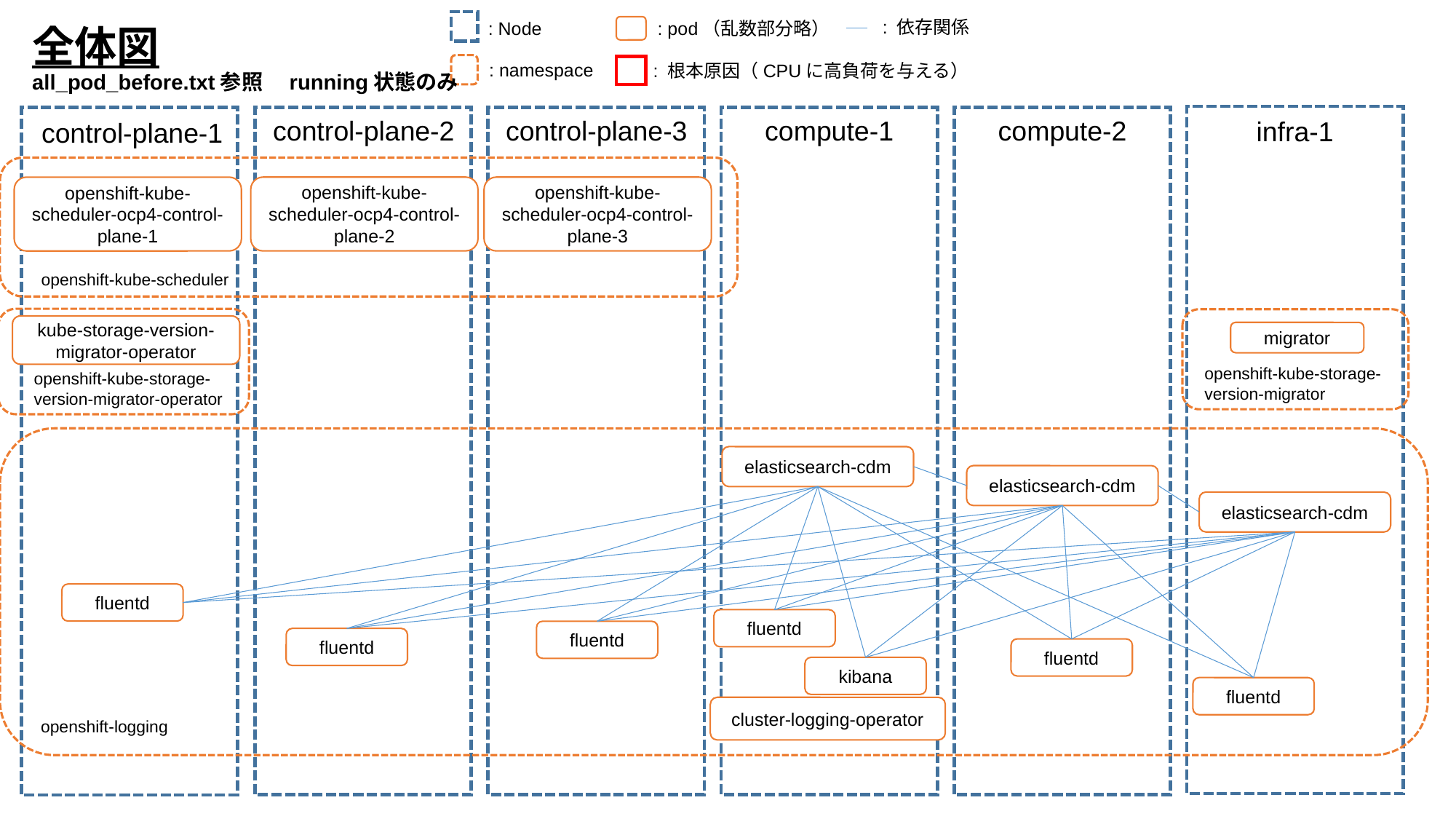

: 依存関係
: pod（乱数部分略）

: Node
全体図
all_pod_before.txt参照　running状態のみ
: namespace

: 根本原因（CPUに高負荷を与える）

compute-1
compute-2
control-plane-3
control-plane-2
infra-1
control-plane-1

openshift-kube-scheduler-ocp4-control-plane-3
openshift-kube-scheduler-ocp4-control-plane-2
openshift-kube-scheduler-ocp4-control-plane-1
openshift-kube-scheduler

kube-storage-version-migrator-operator
migrator
openshift-kube-storage-
version-migrator
openshift-kube-storage-
version-migrator-operator

elasticsearch-cdm
elasticsearch-cdm
elasticsearch-cdm
fluentd
fluentd
fluentd
fluentd
fluentd
kibana
fluentd
cluster-logging-operator
openshift-logging